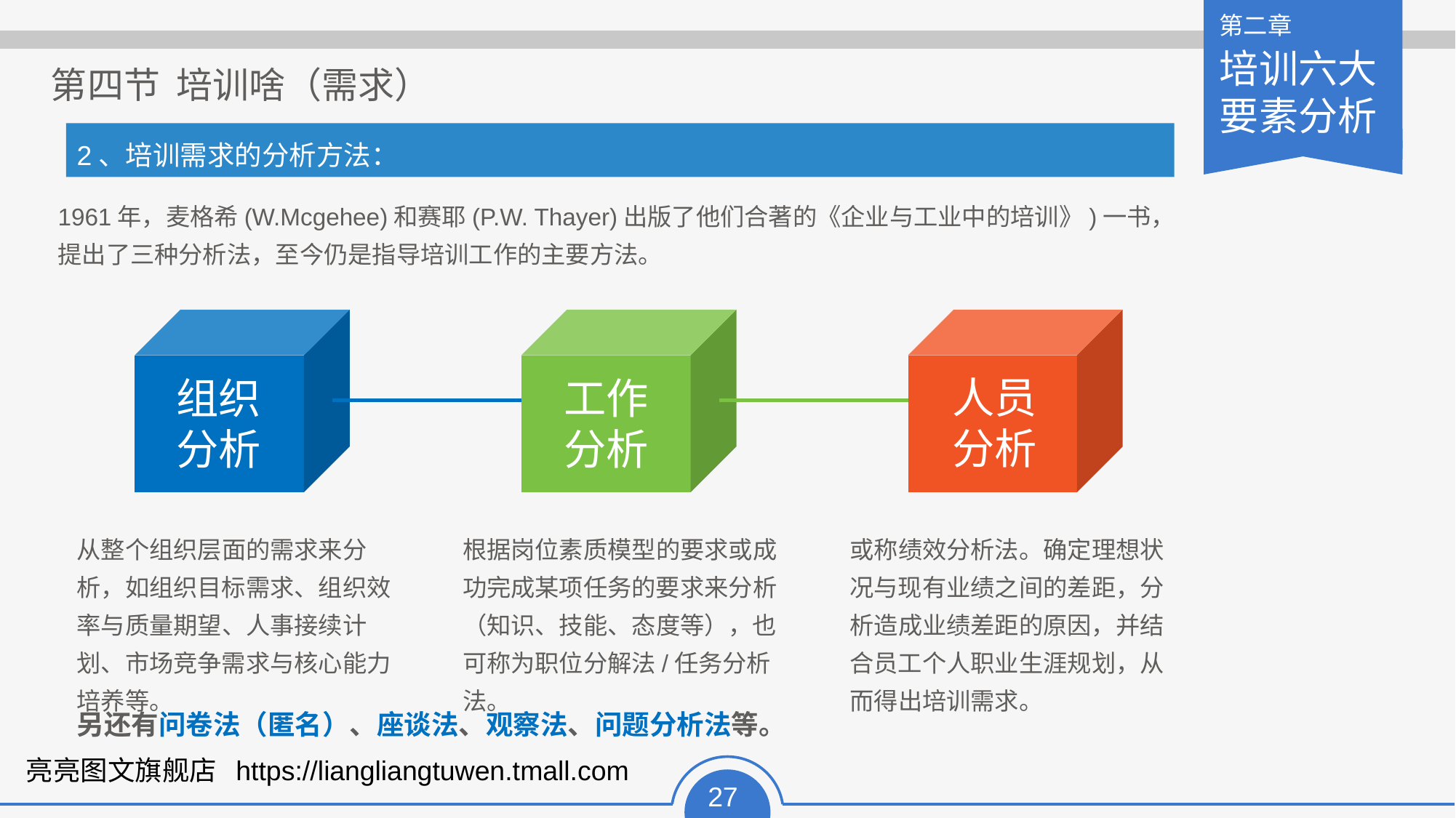

第四节  培训啥（需求）

2、培训需求的分析方法：
1961年，麦格希(W.Mcgehee)和赛耶(P.W. Thayer)出版了他们合著的《企业与工业中的培训》)一书，提出了三种分析法，至今仍是指导培训工作的主要方法。

组织分析

工作分析

人员
分析
从整个组织层面的需求来分析，如组织目标需求、组织效率与质量期望、人事接续计划、市场竞争需求与核心能力培养等。
根据岗位素质模型的要求或成功完成某项任务的要求来分析（知识、技能、态度等），也可称为职位分解法/任务分析法。
或称绩效分析法。确定理想状况与现有业绩之间的差距，分析造成业绩差距的原因，并结合员工个人职业生涯规划，从而得出培训需求。
另还有问卷法（匿名）、座谈法、观察法、问题分析法等。
亮亮图文旗舰店  https://liangliangtuwen.tmall.com